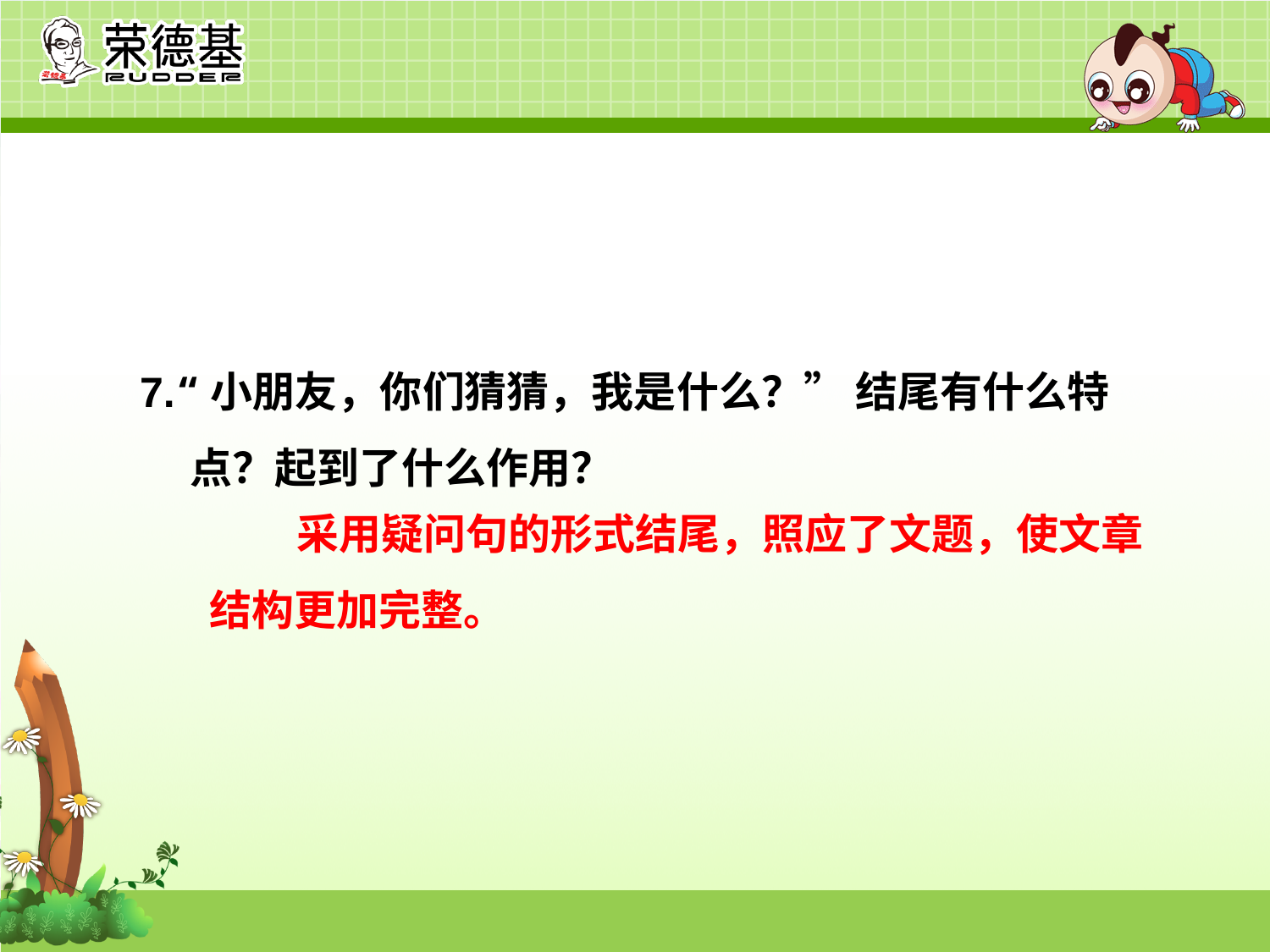

7.“小朋友，你们猜猜，我是什么？” 结尾有什么特点？起到了什么作用？
采用疑问句的形式结尾，照应了文题，使文章结构更加完整。